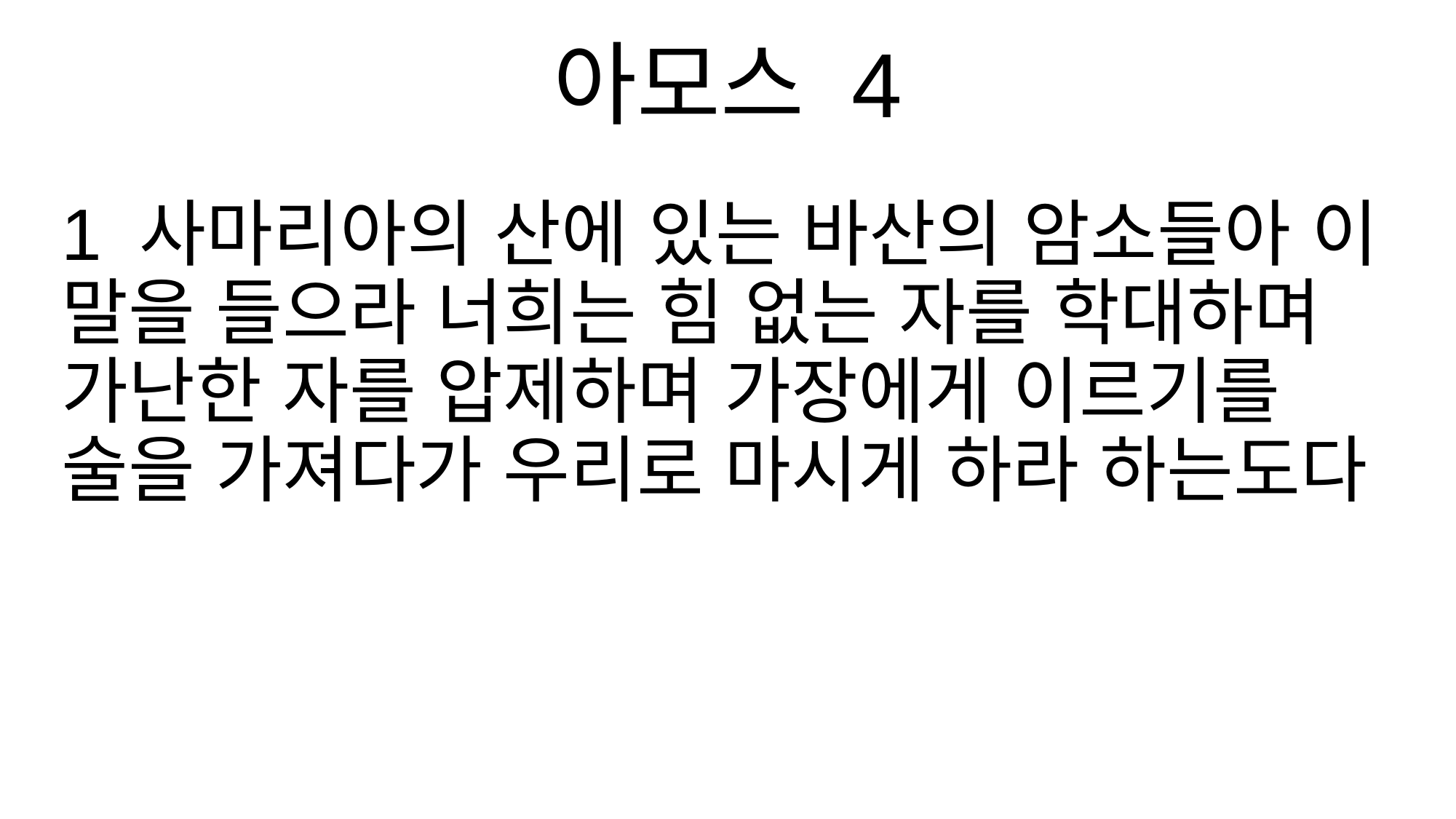

아모스 4
1 사마리아의 산에 있는 바산의 암소들아 이 말을 들으라 너희는 힘 없는 자를 학대하며 가난한 자를 압제하며 가장에게 이르기를 술을 가져다가 우리로 마시게 하라 하는도다